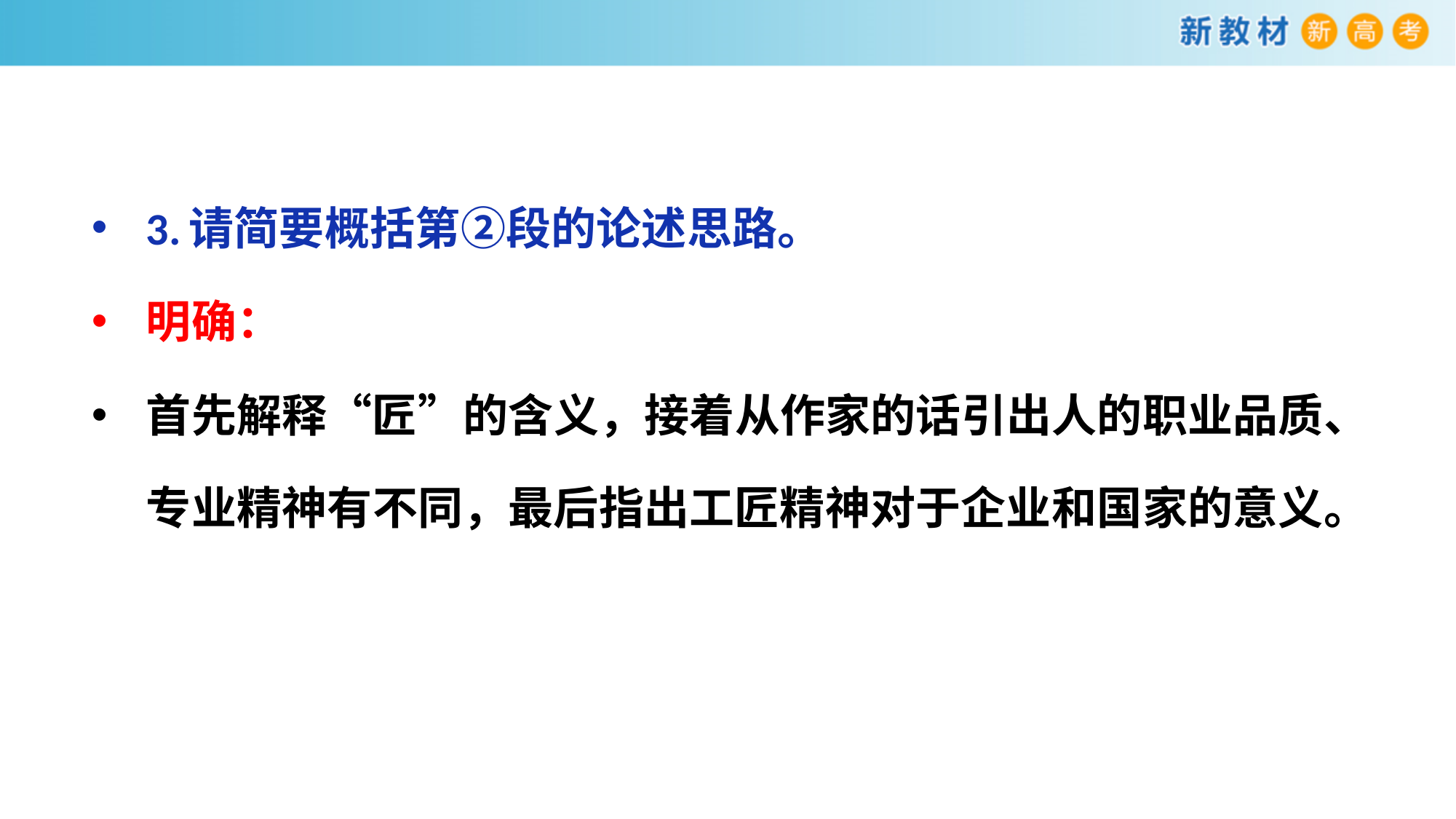

3.请简要概括第②段的论述思路。
明确：
首先解释“匠”的含义，接着从作家的话引出人的职业品质、专业精神有不同，最后指出工匠精神对于企业和国家的意义。